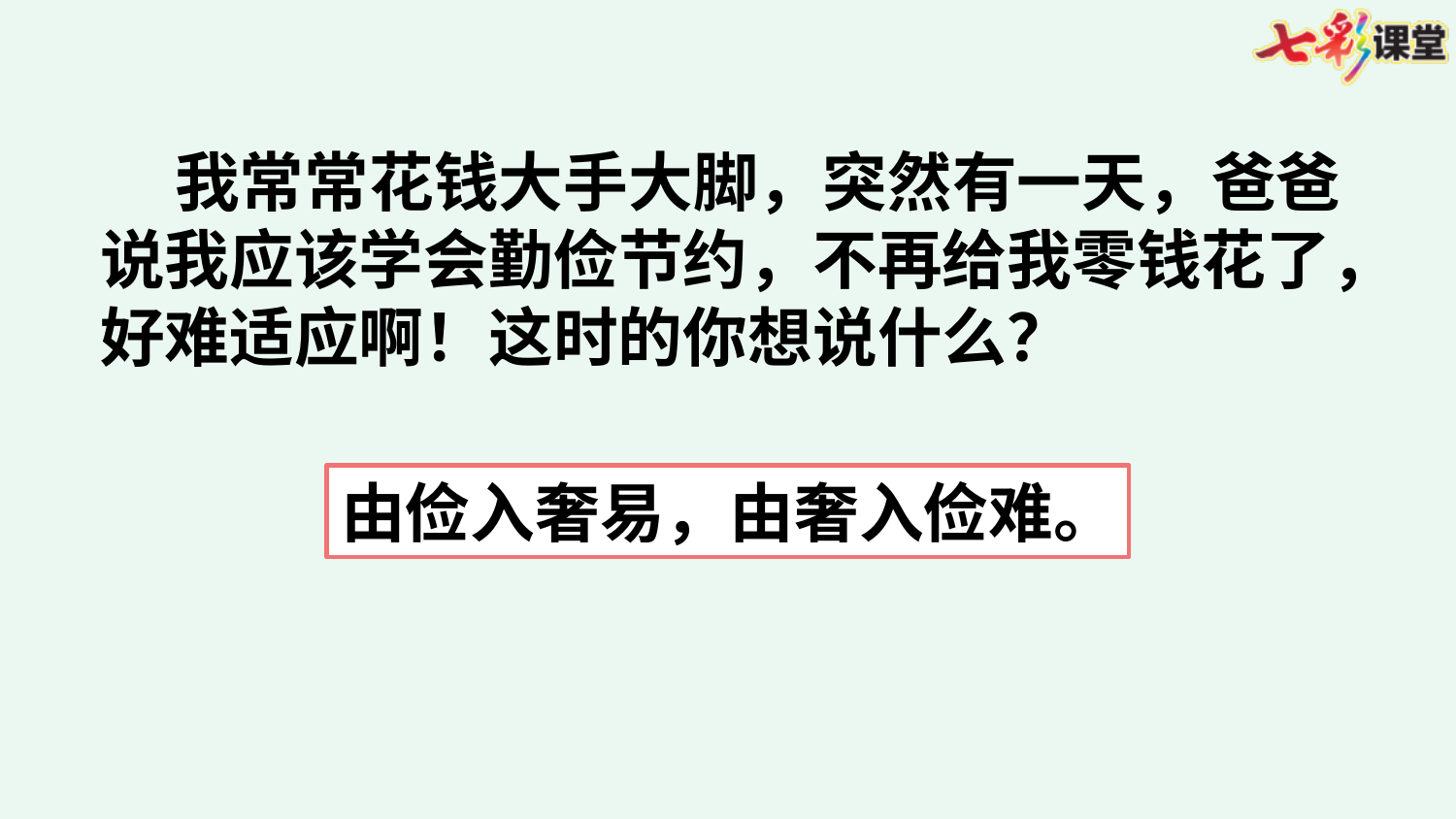

我常常花钱大手大脚，突然有一天，爸爸说我应该学会勤俭节约，不再给我零钱花了，好难适应啊！这时的你想说什么？
由俭入奢易，由奢入俭难。